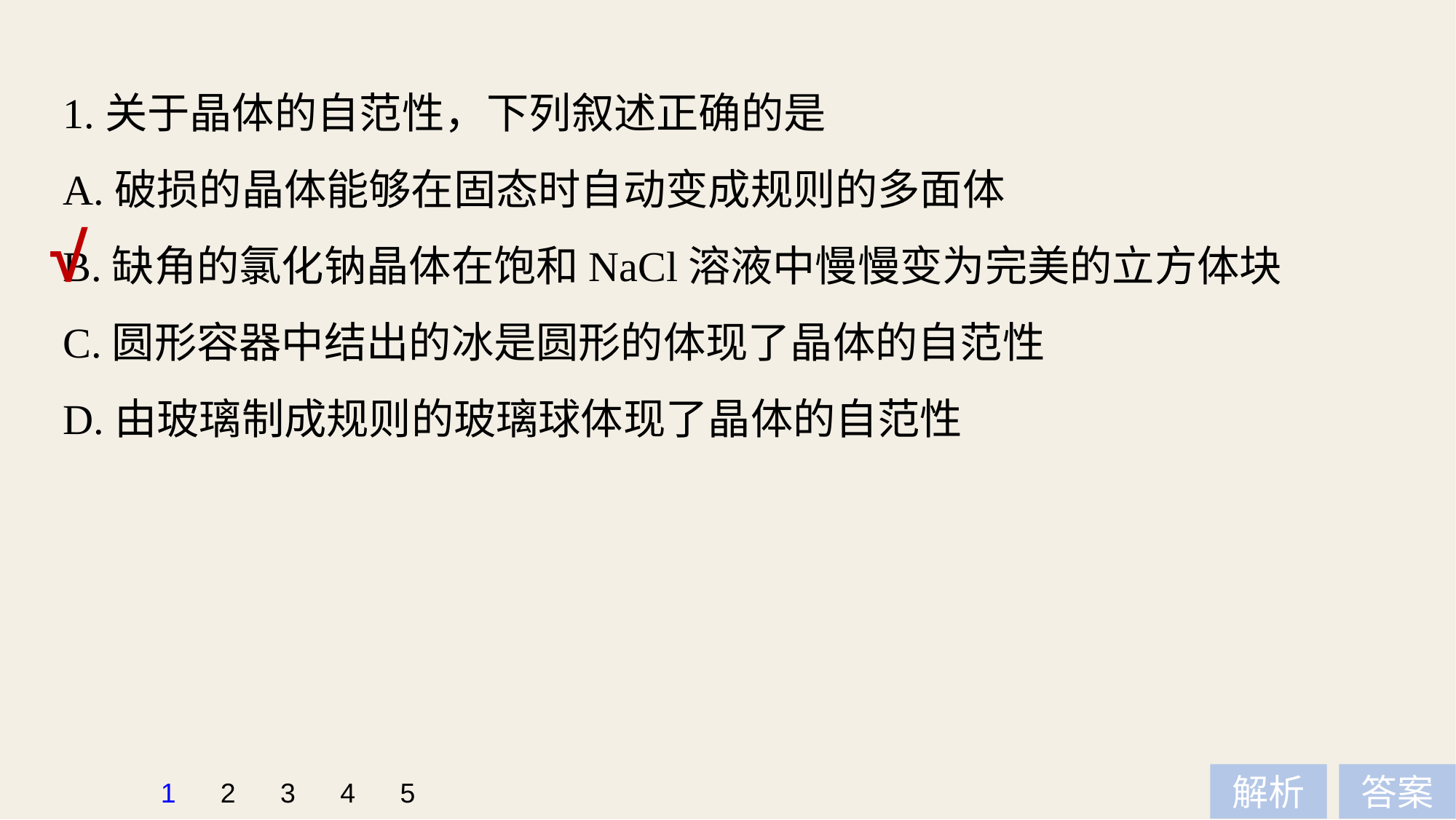

1.关于晶体的自范性，下列叙述正确的是
A.破损的晶体能够在固态时自动变成规则的多面体
B.缺角的氯化钠晶体在饱和NaCl溶液中慢慢变为完美的立方体块
C.圆形容器中结出的冰是圆形的体现了晶体的自范性
D.由玻璃制成规则的玻璃球体现了晶体的自范性
√
1
2
3
4
5
解析
答案